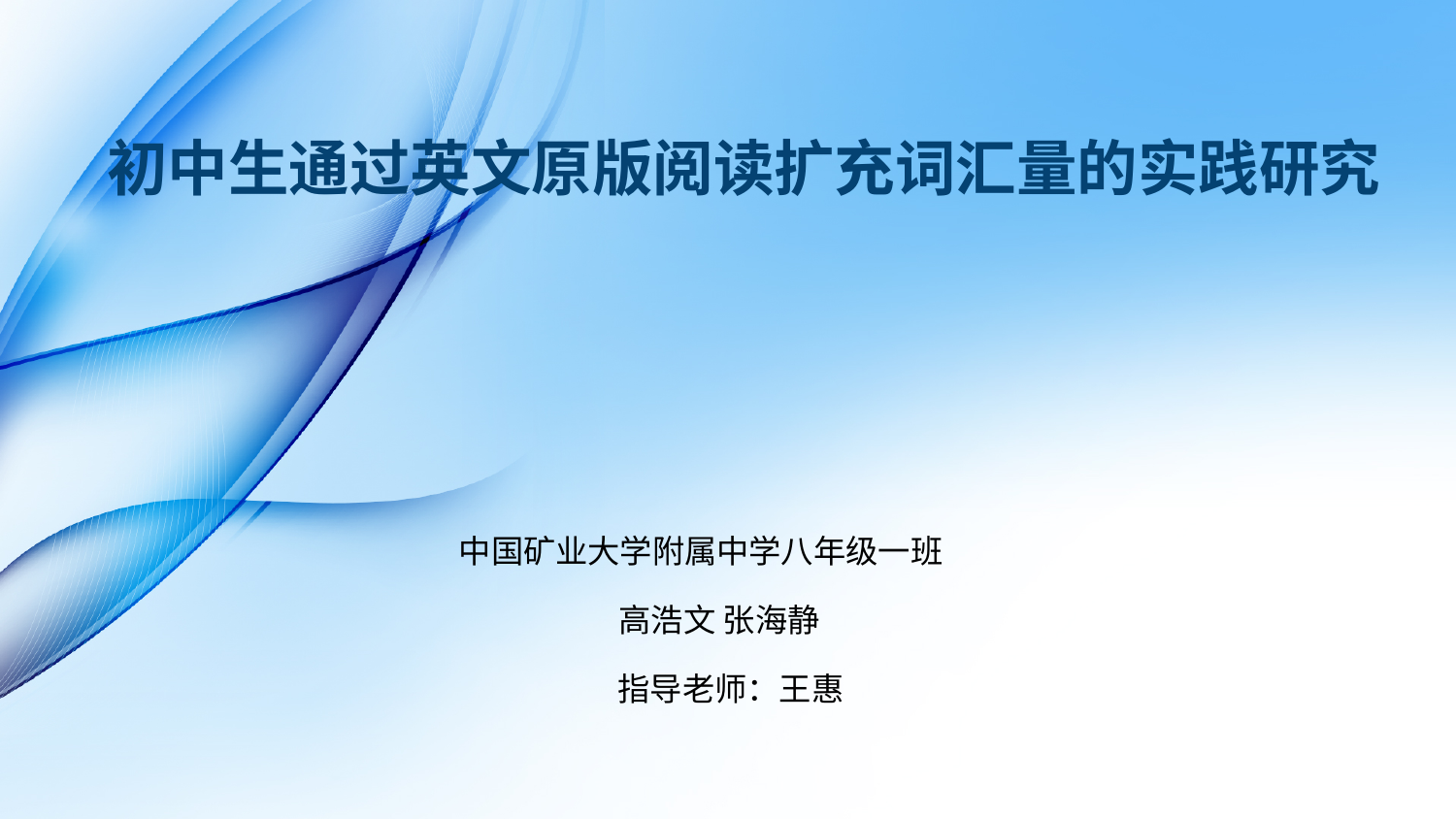

初中生通过英文原版阅读扩充词汇量的实践研究
中国矿业大学附属中学八年级一班
高浩文 张海静
指导老师：王惠